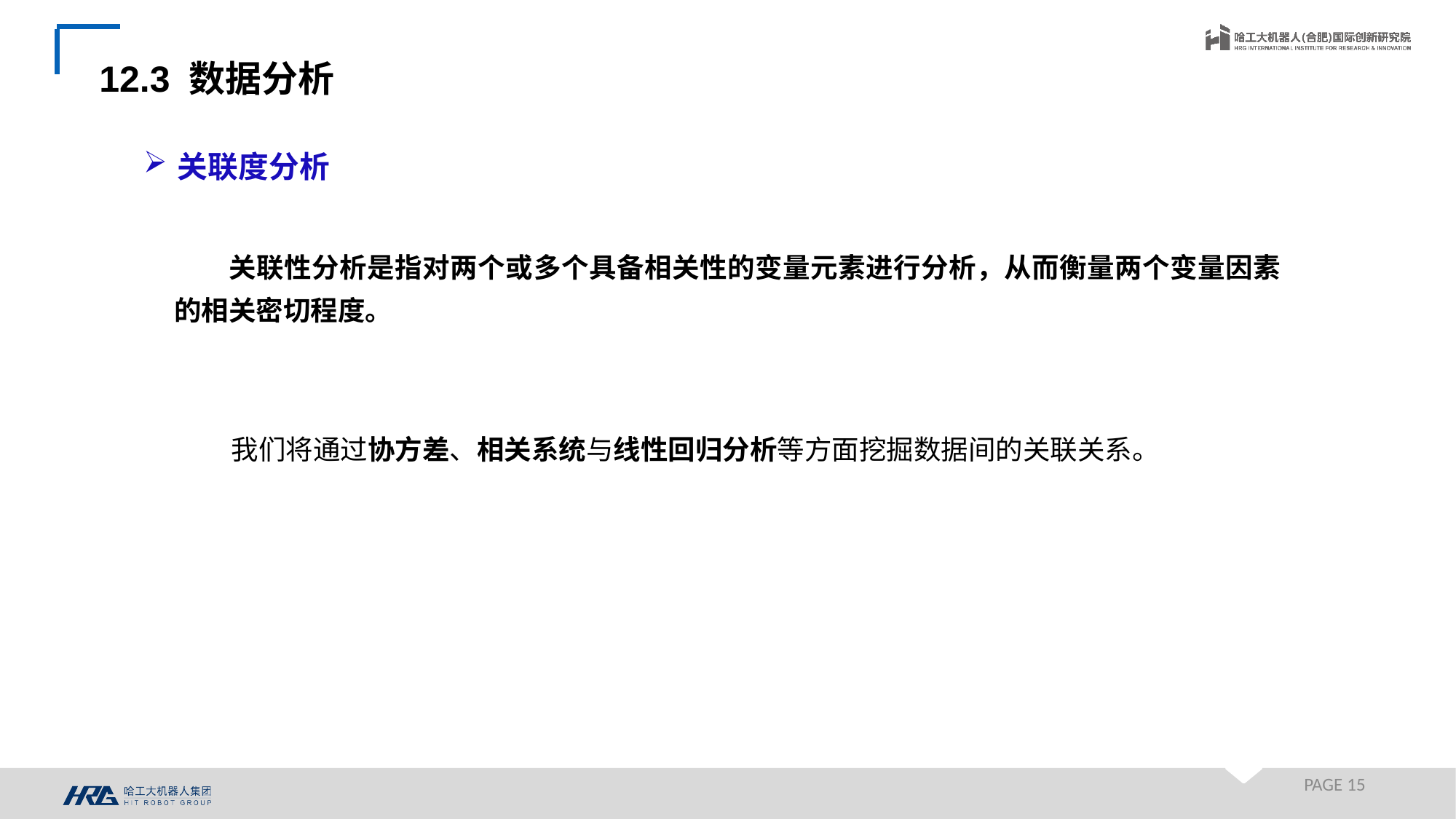

12.3 数据分析
关联度分析
关联性分析是指对两个或多个具备相关性的变量元素进行分析，从而衡量两个变量因素的相关密切程度。
我们将通过协方差、相关系统与线性回归分析等方面挖掘数据间的关联关系。